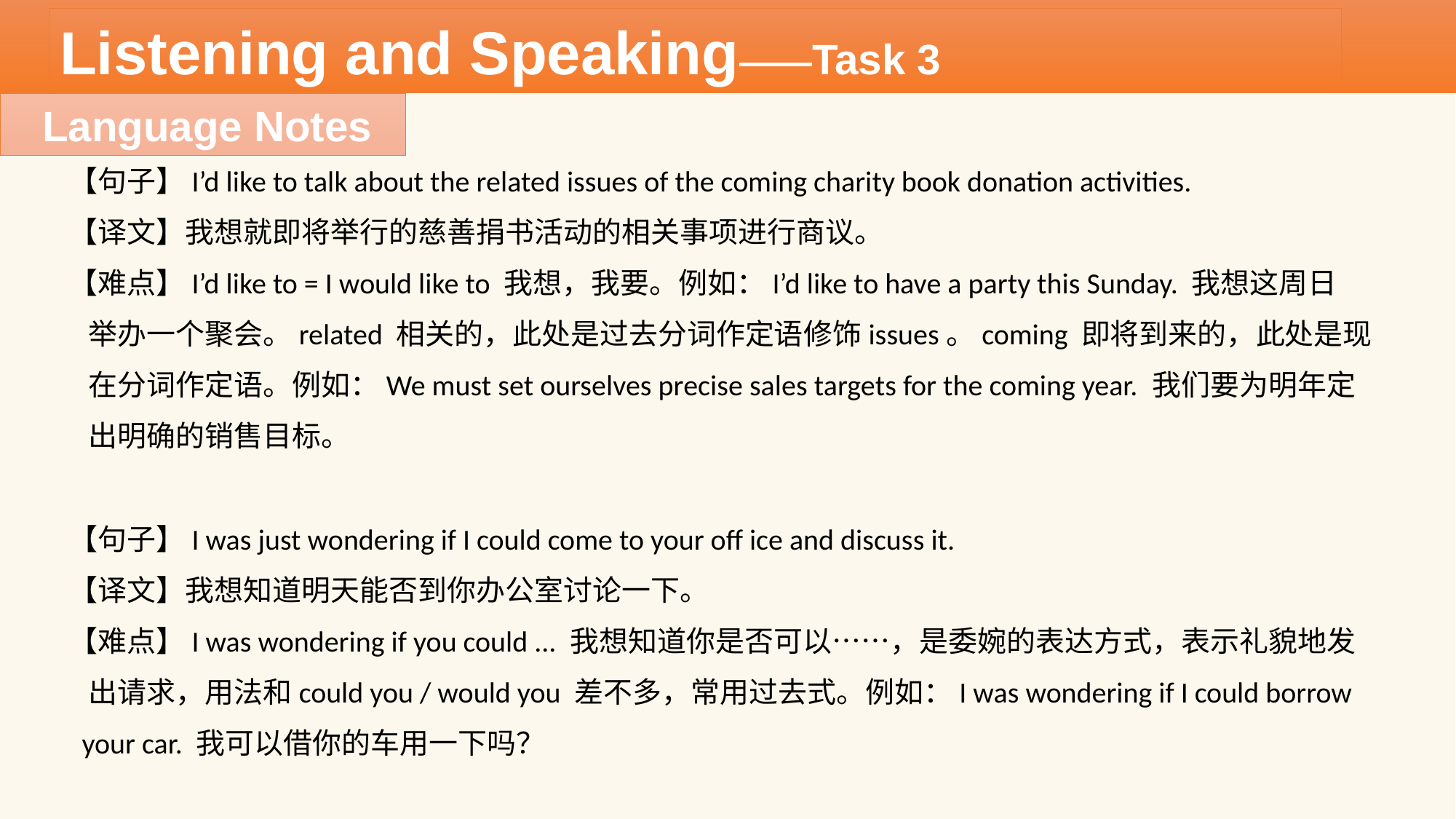

Listening and Speaking——Task 3
Language Notes
【句子】I’d like to talk about the related issues of the coming charity book donation activities.
【译文】我想就即将举行的慈善捐书活动的相关事项进行商议。
【难点】I’d like to = I would like to 我想，我要。例如：I’d like to have a party this Sunday. 我想这周日
  举办一个聚会。related 相关的，此处是过去分词作定语修饰issues。coming 即将到来的，此处是现
  在分词作定语。例如：We must set ourselves precise sales targets for the coming year. 我们要为明年定
  出明确的销售目标。

【句子】I was just wondering if I could come to your off ice and discuss it.
【译文】我想知道明天能否到你办公室讨论一下。
【难点】I was wondering if you could ... 我想知道你是否可以……，是委婉的表达方式，表示礼貌地发
  出请求，用法和could you / would you 差不多，常用过去式。例如：I was wondering if I could borrow
  your car. 我可以借你的车用一下吗？